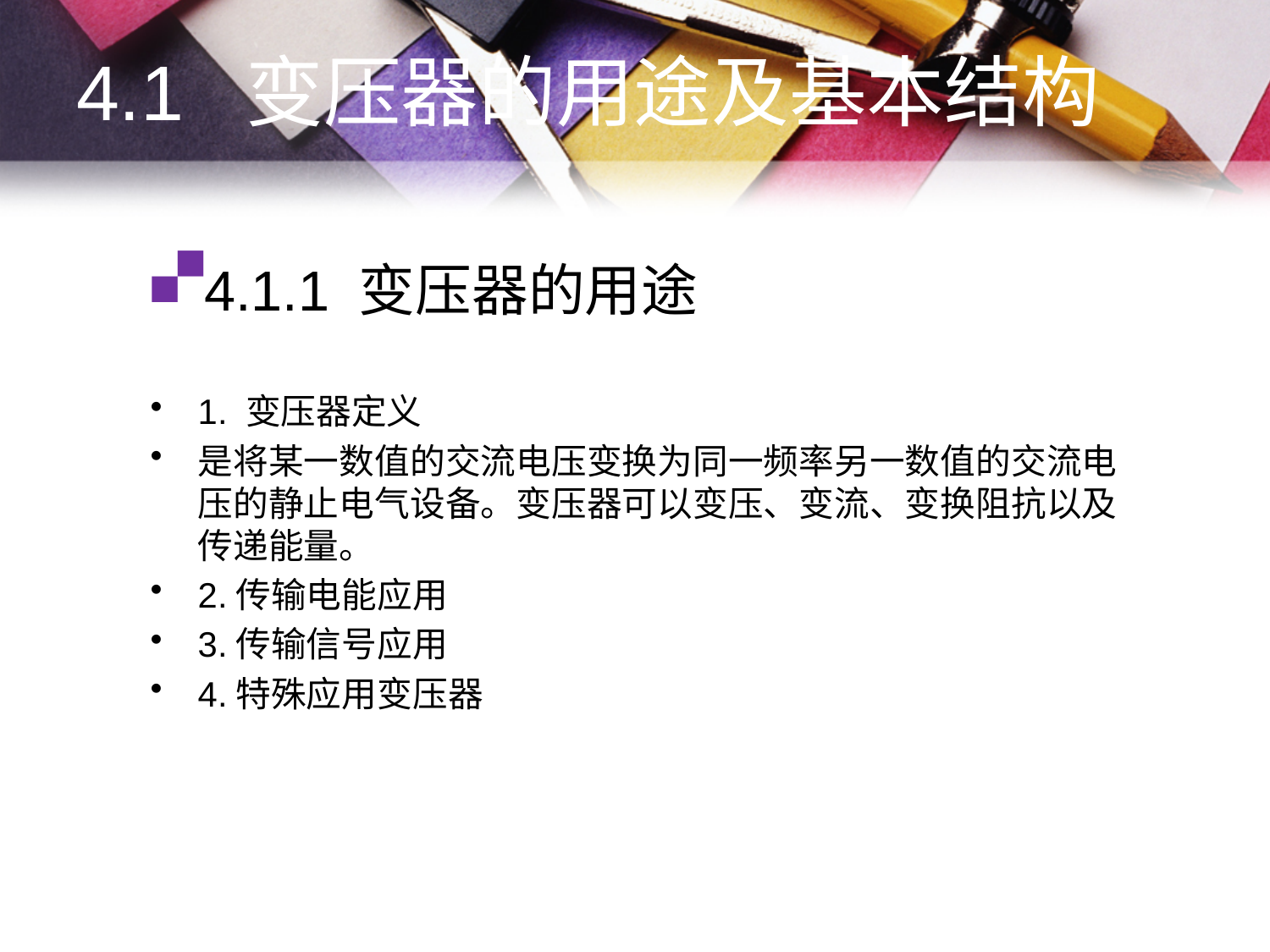

4.1  变压器的用途及基本结构
# 4.1.1 变压器的用途
1. 变压器定义
是将某一数值的交流电压变换为同一频率另一数值的交流电压的静止电气设备。变压器可以变压、变流、变换阻抗以及传递能量。
2.传输电能应用
3.传输信号应用
4.特殊应用变压器